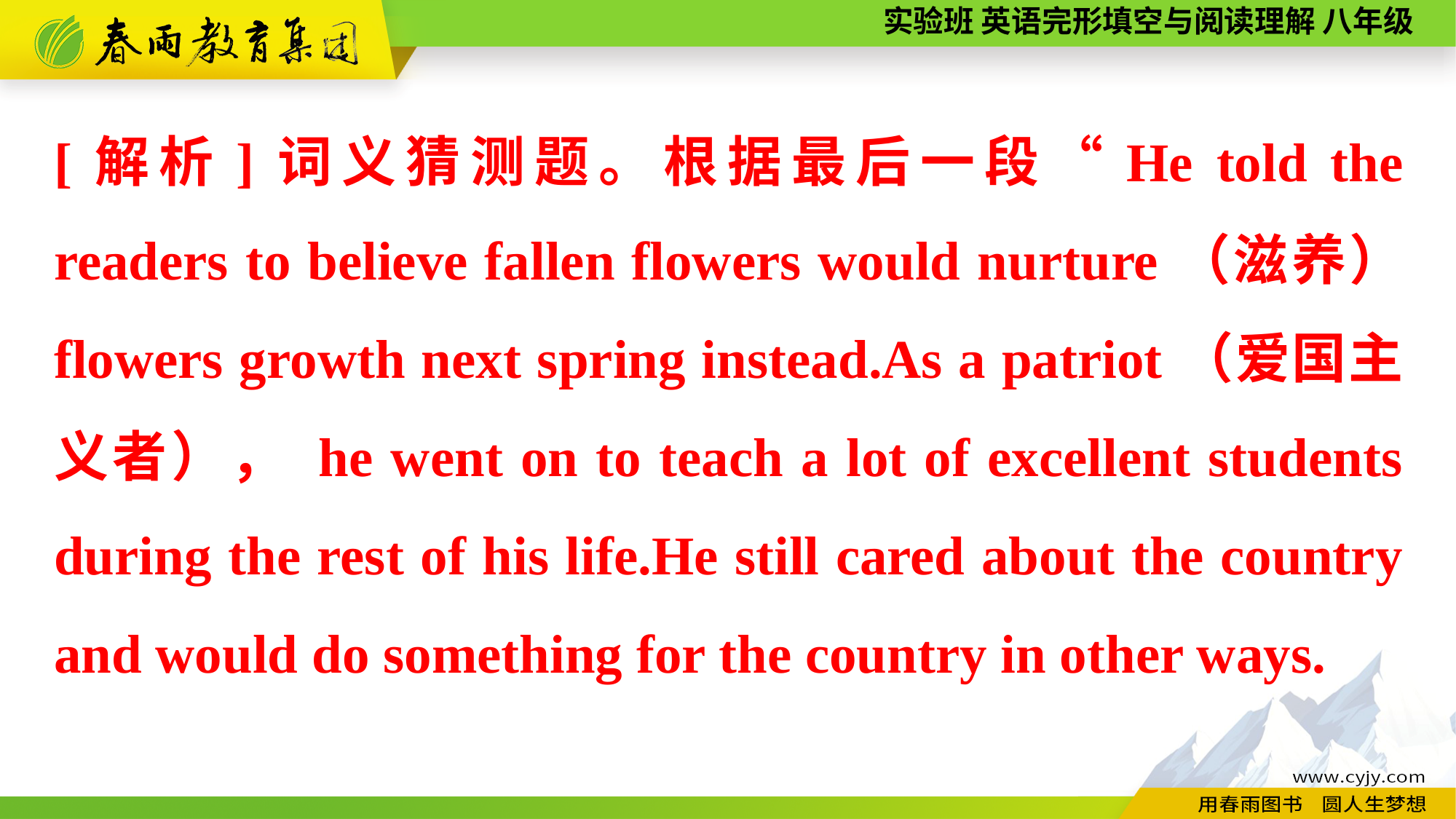

[解析]词义猜测题。根据最后一段“He told the readers to believe fallen flowers would nurture（滋养） flowers growth next spring instead.As a patriot（爱国主义者）， he went on to teach a lot of excellent students during the rest of his life.He still cared about the country and would do something for the country in other ways.